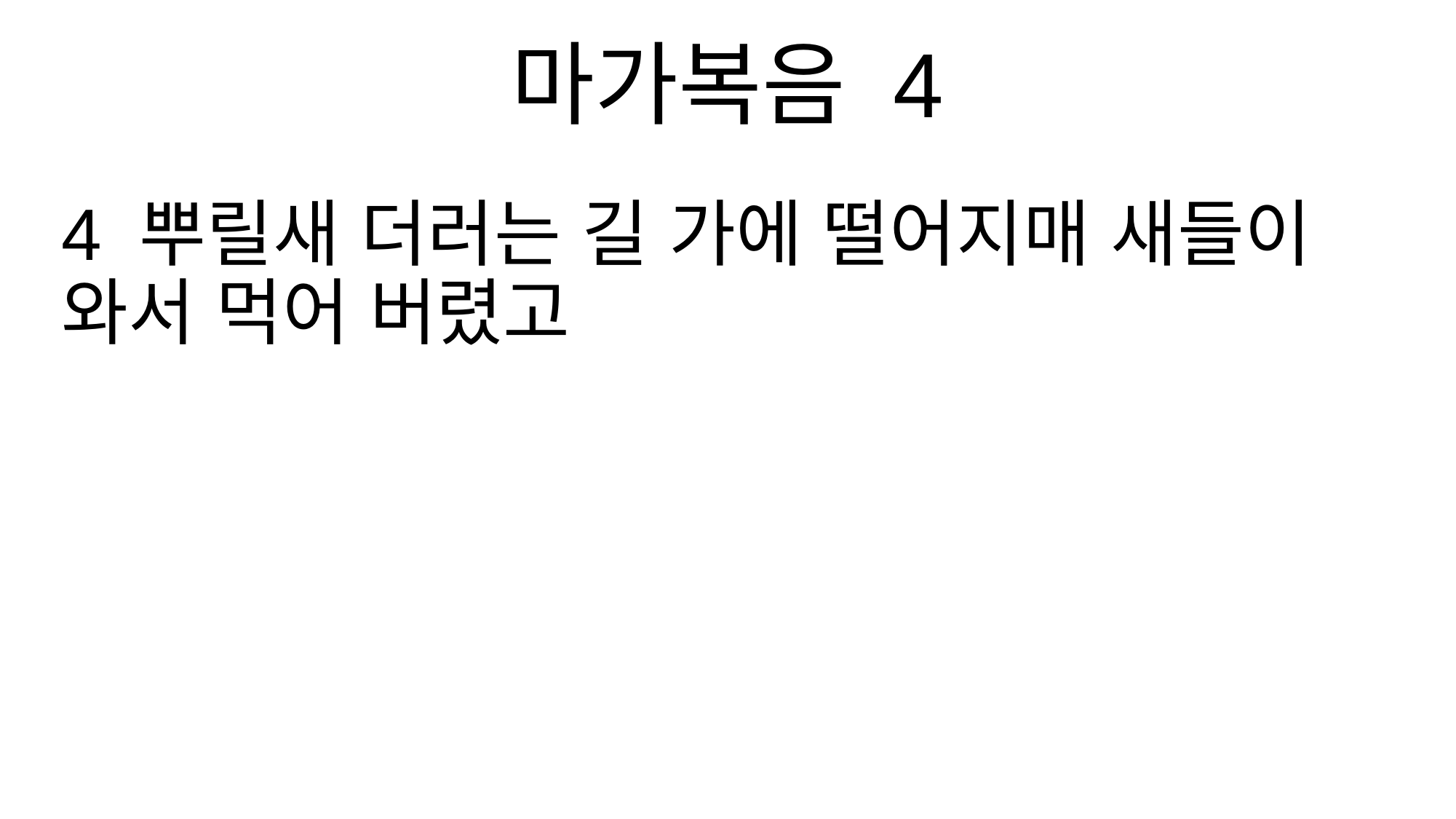

마가복음 4
4 뿌릴새 더러는 길 가에 떨어지매 새들이 와서 먹어 버렸고